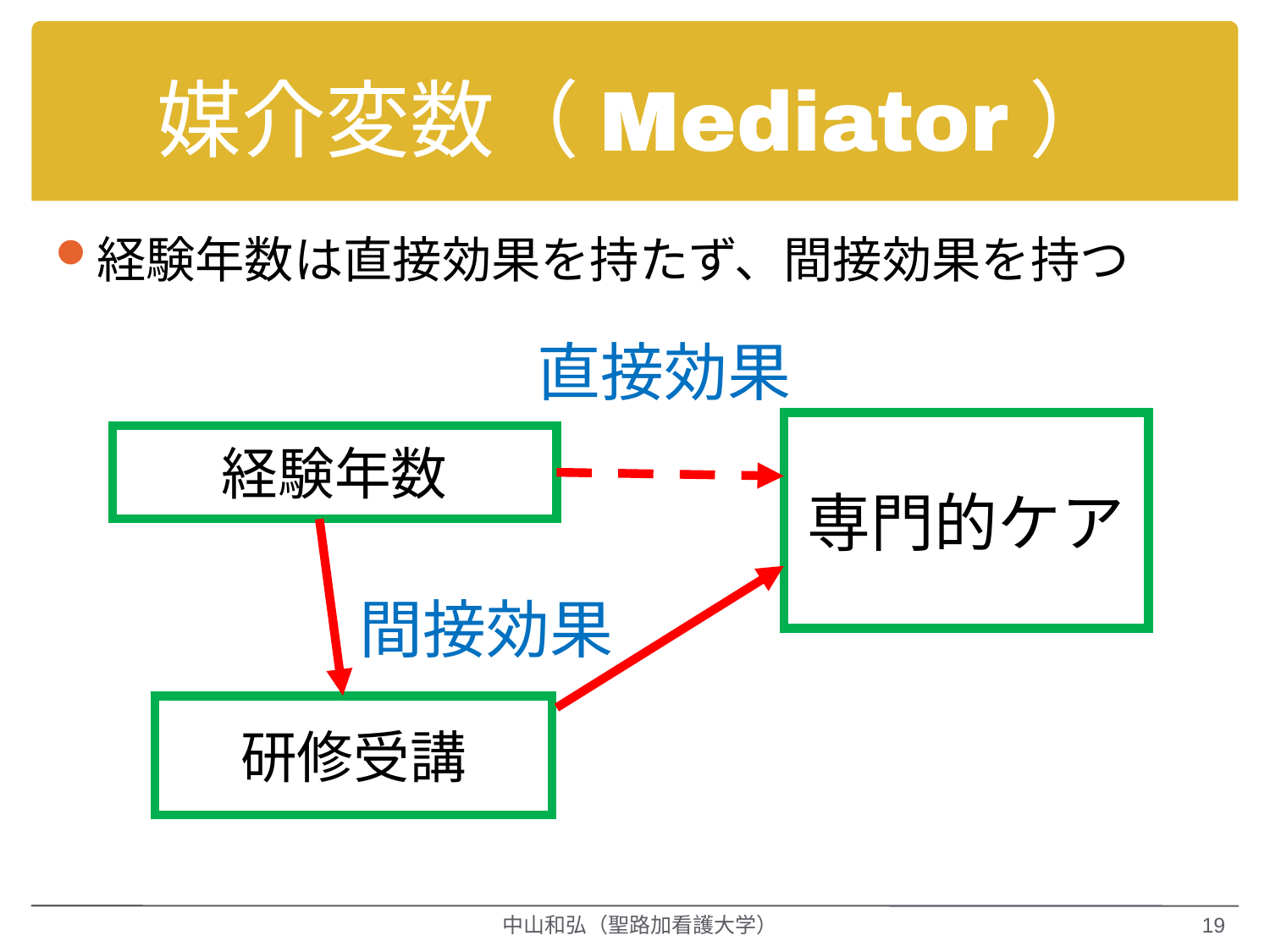

# 媒介変数（Mediator）
経験年数は直接効果を持たず、間接効果を持つ
直接効果
専門的ケア
経験年数

間接効果
研修受講
中山和弘（聖路加看護大学）
19